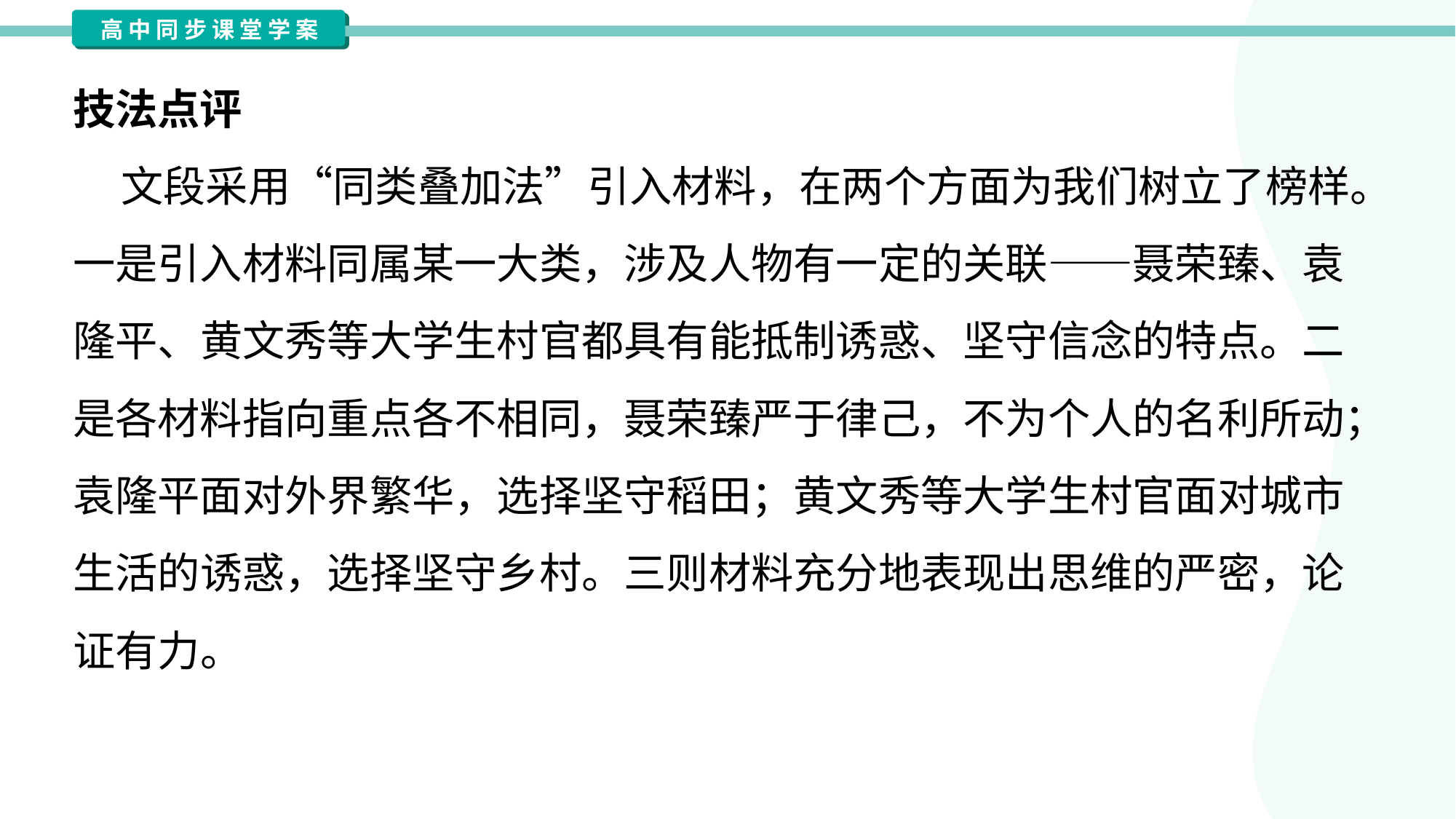

技法点评
    文段采用“同类叠加法”引入材料，在两个方面为我们树立了榜样。
一是引入材料同属某一大类，涉及人物有一定的关联——聂荣臻、袁
隆平、黄文秀等大学生村官都具有能抵制诱惑、坚守信念的特点。二
是各材料指向重点各不相同，聂荣臻严于律己，不为个人的名利所动；
袁隆平面对外界繁华，选择坚守稻田；黄文秀等大学生村官面对城市
生活的诱惑，选择坚守乡村。三则材料充分地表现出思维的严密，论
证有力。